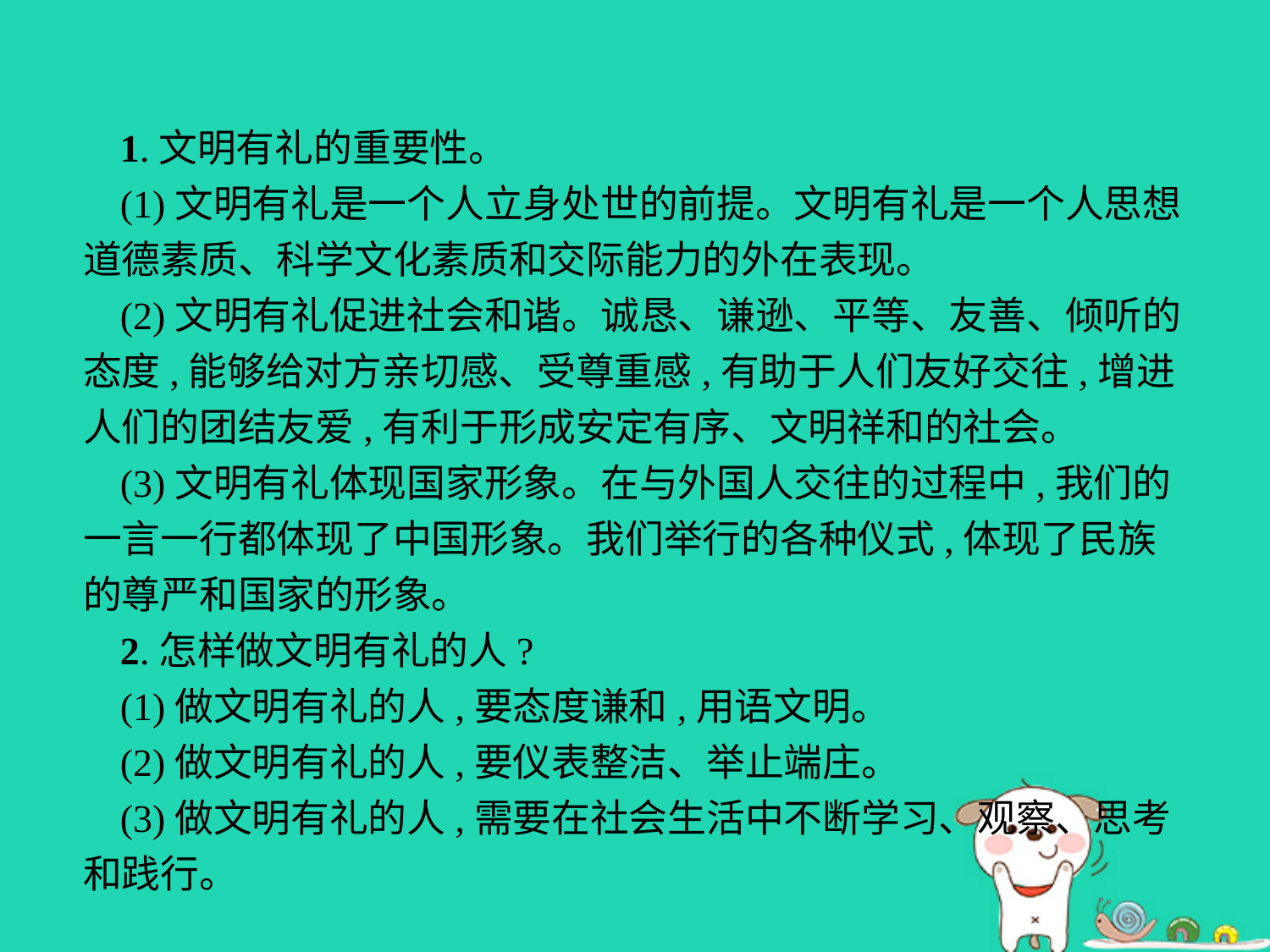

1.文明有礼的重要性。
(1)文明有礼是一个人立身处世的前提。文明有礼是一个人思想道德素质、科学文化素质和交际能力的外在表现。
(2)文明有礼促进社会和谐。诚恳、谦逊、平等、友善、倾听的态度,能够给对方亲切感、受尊重感,有助于人们友好交往,增进人们的团结友爱,有利于形成安定有序、文明祥和的社会。
(3)文明有礼体现国家形象。在与外国人交往的过程中,我们的一言一行都体现了中国形象。我们举行的各种仪式,体现了民族的尊严和国家的形象。
2.怎样做文明有礼的人?
(1)做文明有礼的人,要态度谦和,用语文明。
(2)做文明有礼的人,要仪表整洁、举止端庄。
(3)做文明有礼的人,需要在社会生活中不断学习、观察、思考和践行。